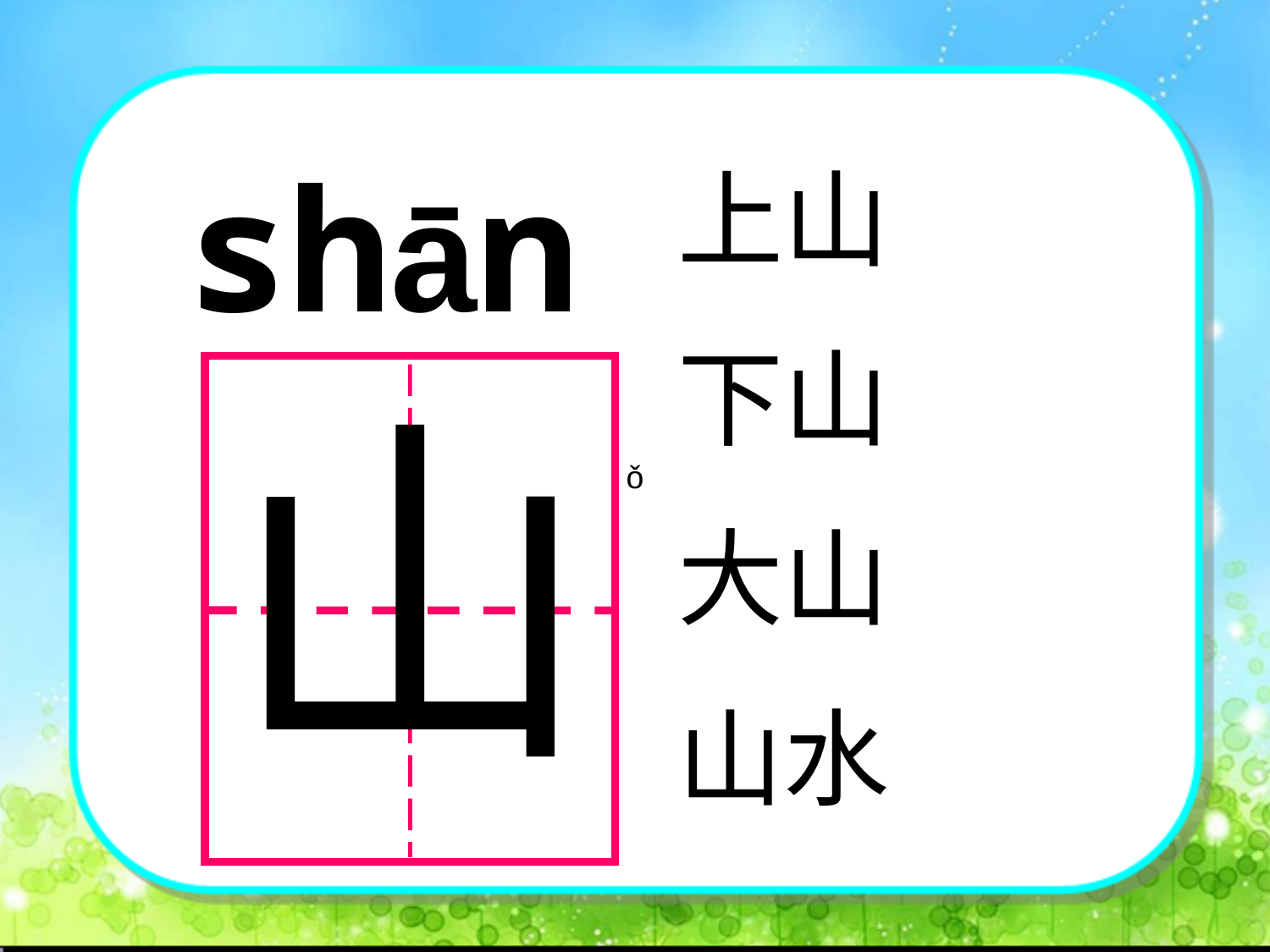

shān
上山
下山
大山
山水
横画短,撇画弯,一捺起笔底一点

山
ǒ